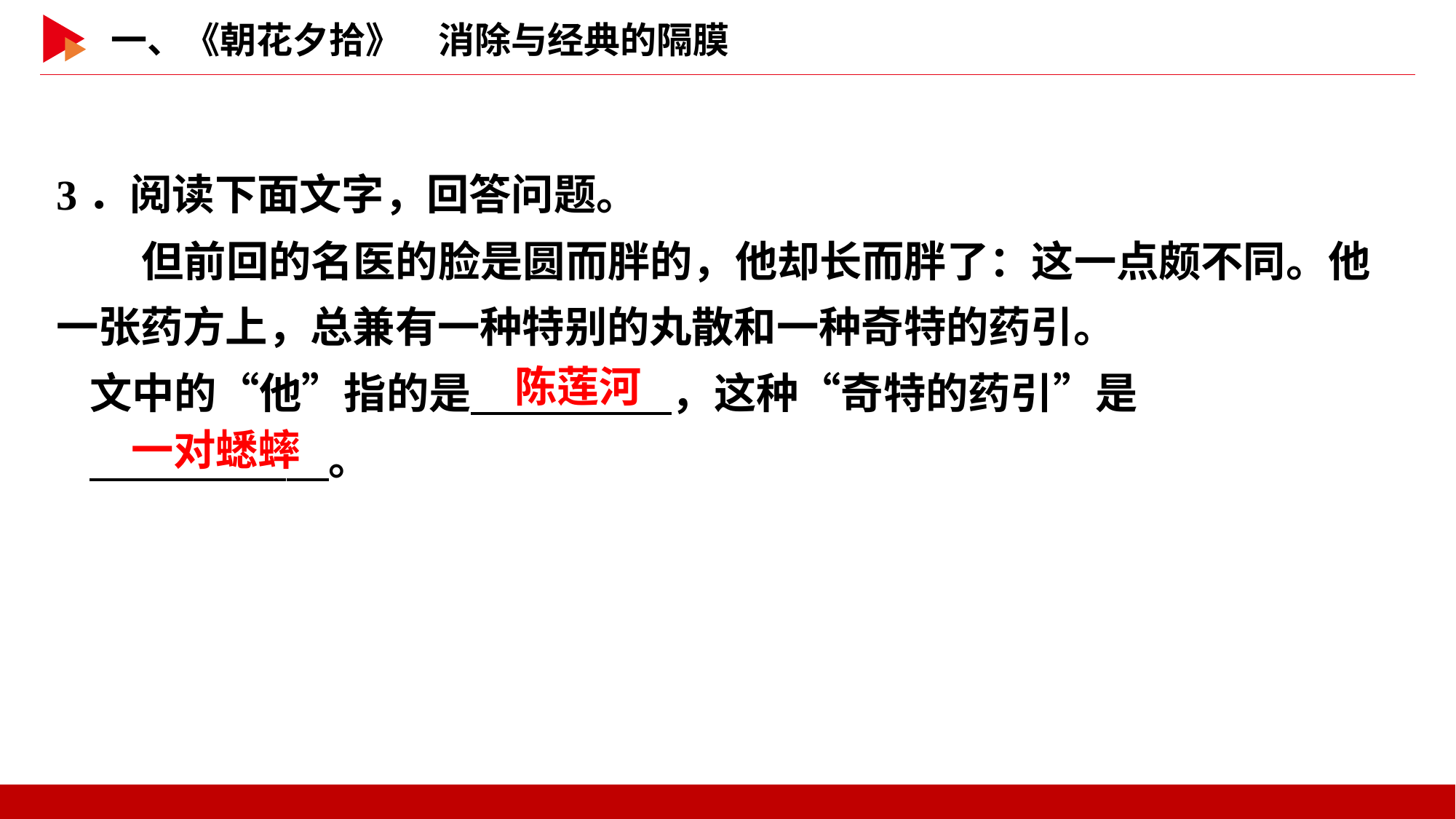

3．阅读下面文字，回答问题。
但前回的名医的脸是圆而胖的，他却长而胖了：这一点颇不同。他一张药方上，总兼有一种特别的丸散和一种奇特的药引。
文中的“他”指的是　            　，这种“奇特的药引”是
　                　。
陈莲河
一对蟋蟀